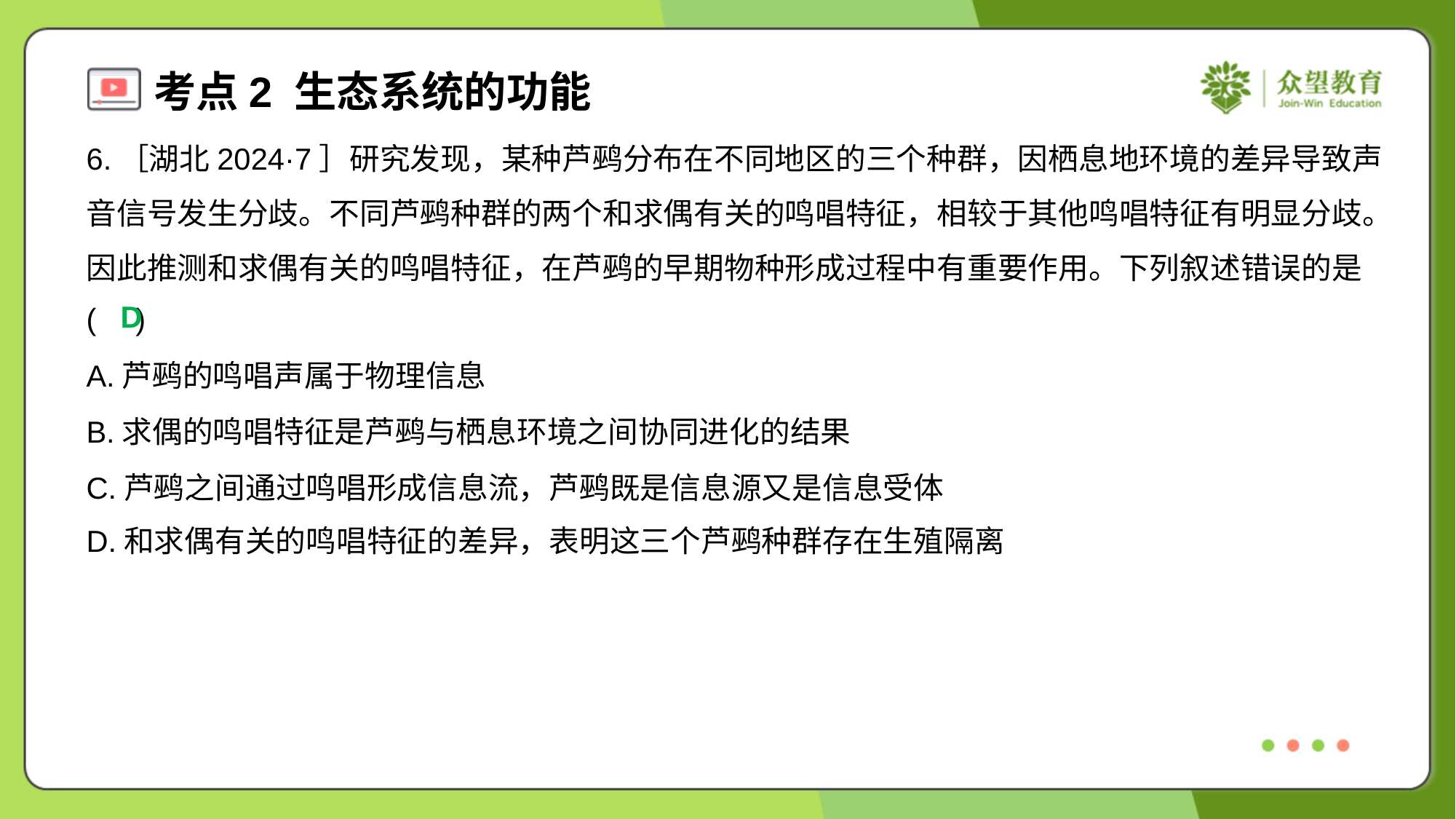

6.［湖北2024·7］研究发现，某种芦鹀分布在不同地区的三个种群，因栖息地环境的差异导致声
音信号发生分歧。不同芦鹀种群的两个和求偶有关的鸣唱特征，相较于其他鸣唱特征有明显分歧。
因此推测和求偶有关的鸣唱特征，在芦鹀的早期物种形成过程中有重要作用。下列叙述错误的是
(     )
D
A.芦鹀的鸣唱声属于物理信息
B.求偶的鸣唱特征是芦鹀与栖息环境之间协同进化的结果
C.芦鹀之间通过鸣唱形成信息流，芦鹀既是信息源又是信息受体
D.和求偶有关的鸣唱特征的差异，表明这三个芦鹀种群存在生殖隔离